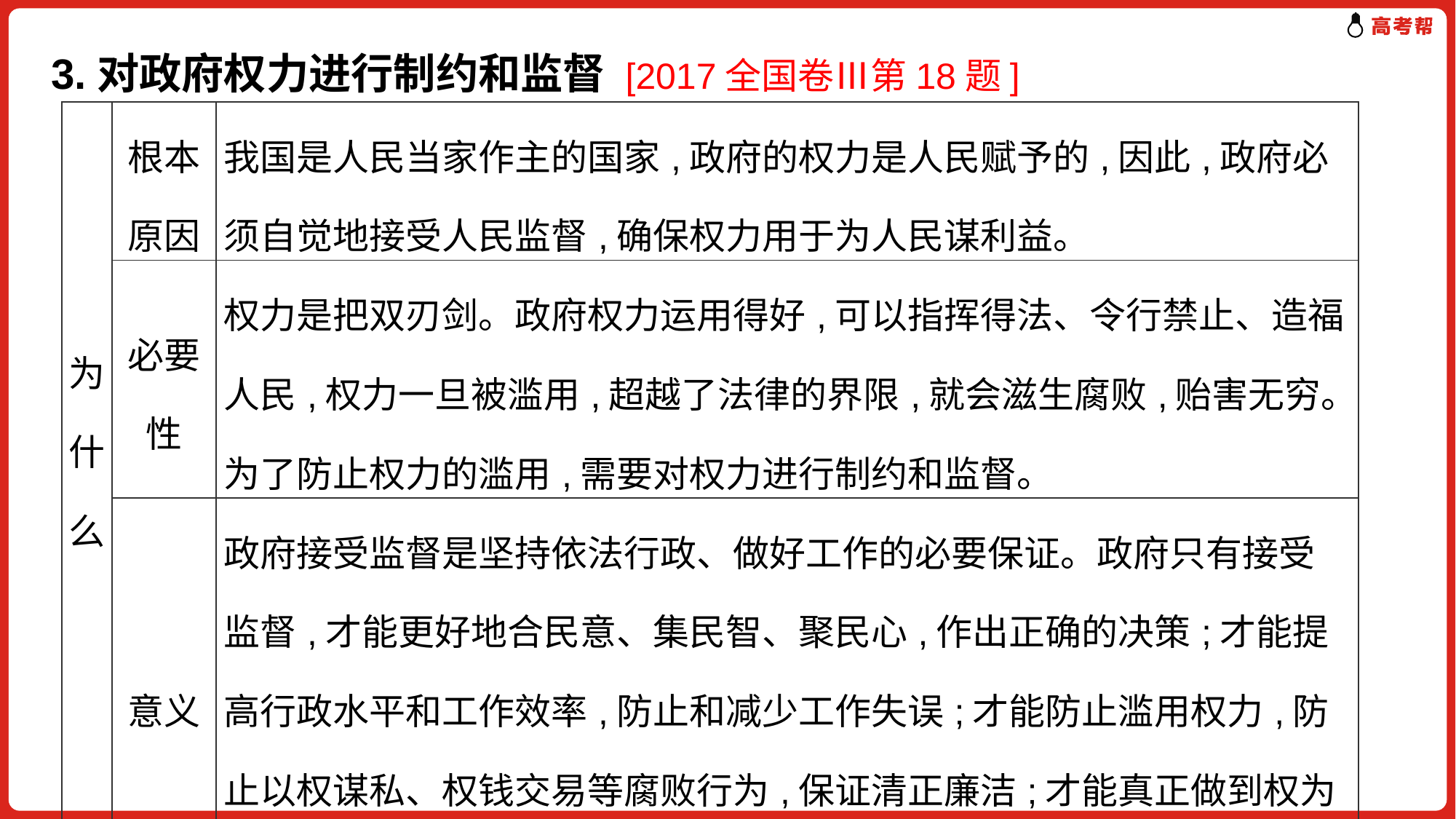

# 3.对政府权力进行制约和监督 [2017全国卷Ⅲ第18题]
| 为什么 | 根本原因 | 我国是人民当家作主的国家,政府的权力是人民赋予的,因此,政府必须自觉地接受人民监督,确保权力用于为人民谋利益。 |
| --- | --- | --- |
|  | 必要性 | 权力是把双刃剑。政府权力运用得好,可以指挥得法、令行禁止、造福人民,权力一旦被滥用,超越了法律的界限,就会滋生腐败,贻害无穷。为了防止权力的滥用,需要对权力进行制约和监督。 |
|  | 意义 | 政府接受监督是坚持依法行政、做好工作的必要保证。政府只有接受监督,才能更好地合民意、集民智、聚民心,作出正确的决策;才能提高行政水平和工作效率,防止和减少工作失误;才能防止滥用权力,防止以权谋私、权钱交易等腐败行为,保证清正廉洁;才能真正做到权为民所用,造福人民,建立起一个具有权威的政府。 |